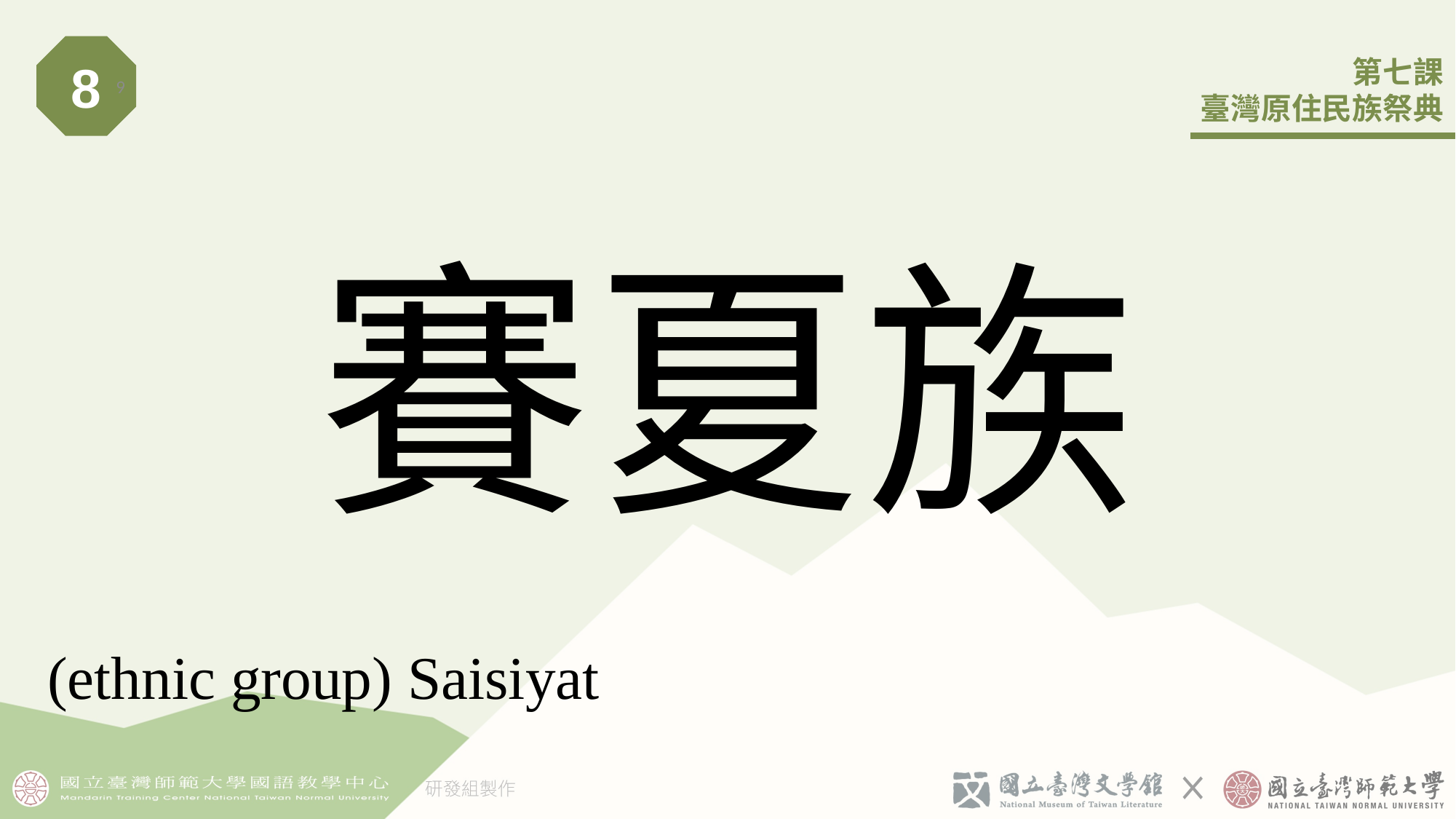

8
9
# 賽夏族
(ethnic group) Saisiyat